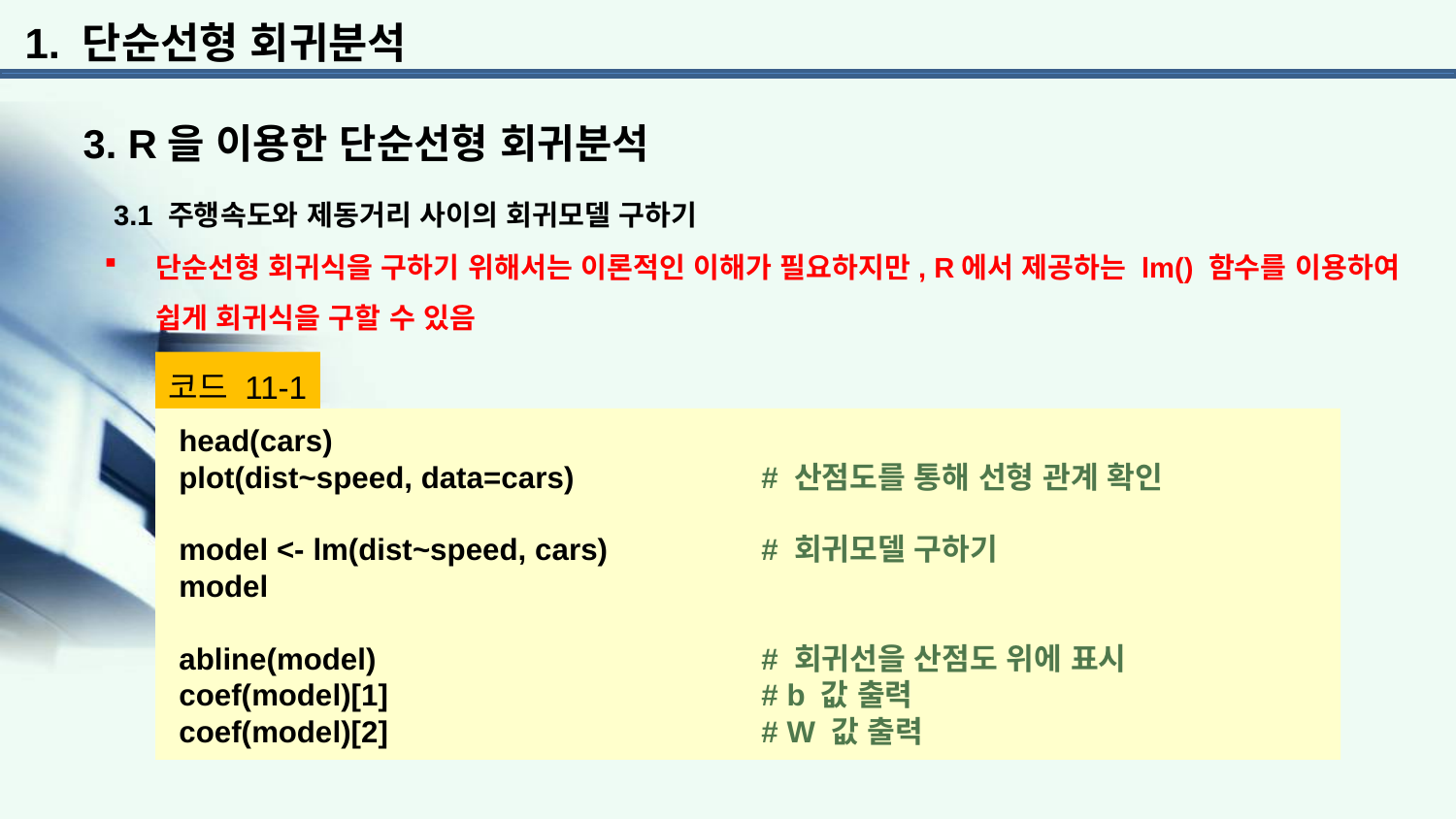

1. 단순선형 회귀분석
3. R을 이용한 단순선형 회귀분석
   3.1 주행속도와 제동거리 사이의 회귀모델 구하기
단순선형 회귀식을 구하기 위해서는 이론적인 이해가 필요하지만, R에서 제공하는 lm() 함수를 이용하여 쉽게 회귀식을 구할 수 있음

코드 11-1

head(cars)
plot(dist~speed, data=cars) 		# 산점도를 통해 선형 관계 확인

model <- lm(dist~speed, cars) 	# 회귀모델 구하기
model

abline(model) 			# 회귀선을 산점도 위에 표시
coef(model)[1] 			# b 값 출력
coef(model)[2] 			# W 값 출력